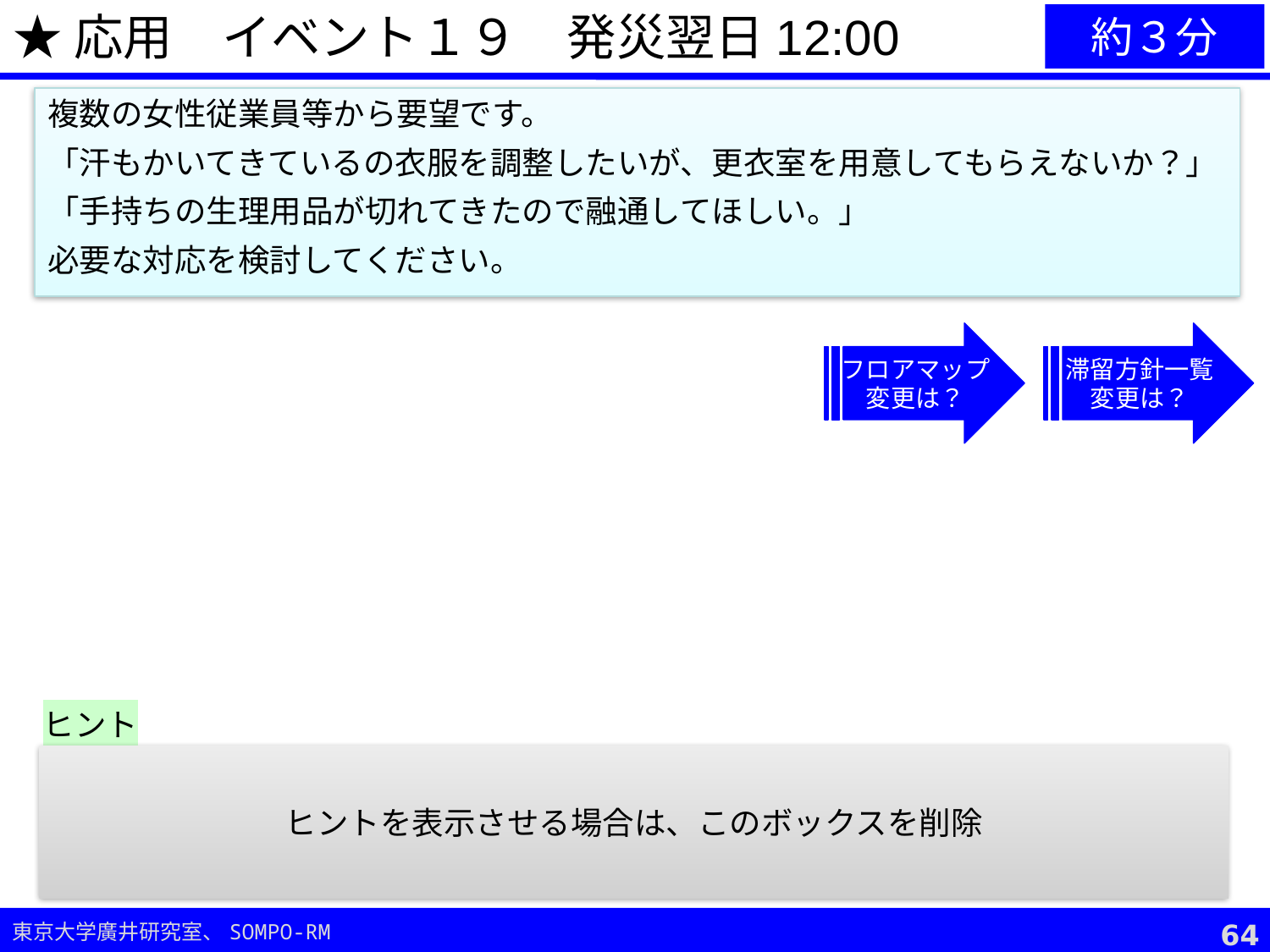

★応用　イベント１９　発災翌日12:00
約３分
複数の女性従業員等から要望です。
「汗もかいてきているの衣服を調整したいが、更衣室を用意してもらえないか？」
「手持ちの生理用品が切れてきたので融通してほしい。」
必要な対応を検討してください。
フロアマップ
変更は？
滞留方針一覧
変更は？
ヒント
更衣室を設定する場合にすると良いことは？（女性の立場に立ってみましょう）
備蓄物資の中にないモノへの対応は、社内外への協力要請が必要になる（従業員間の融通、外部への支援依頼）
ヒントを表示させる場合は、このボックスを削除
64